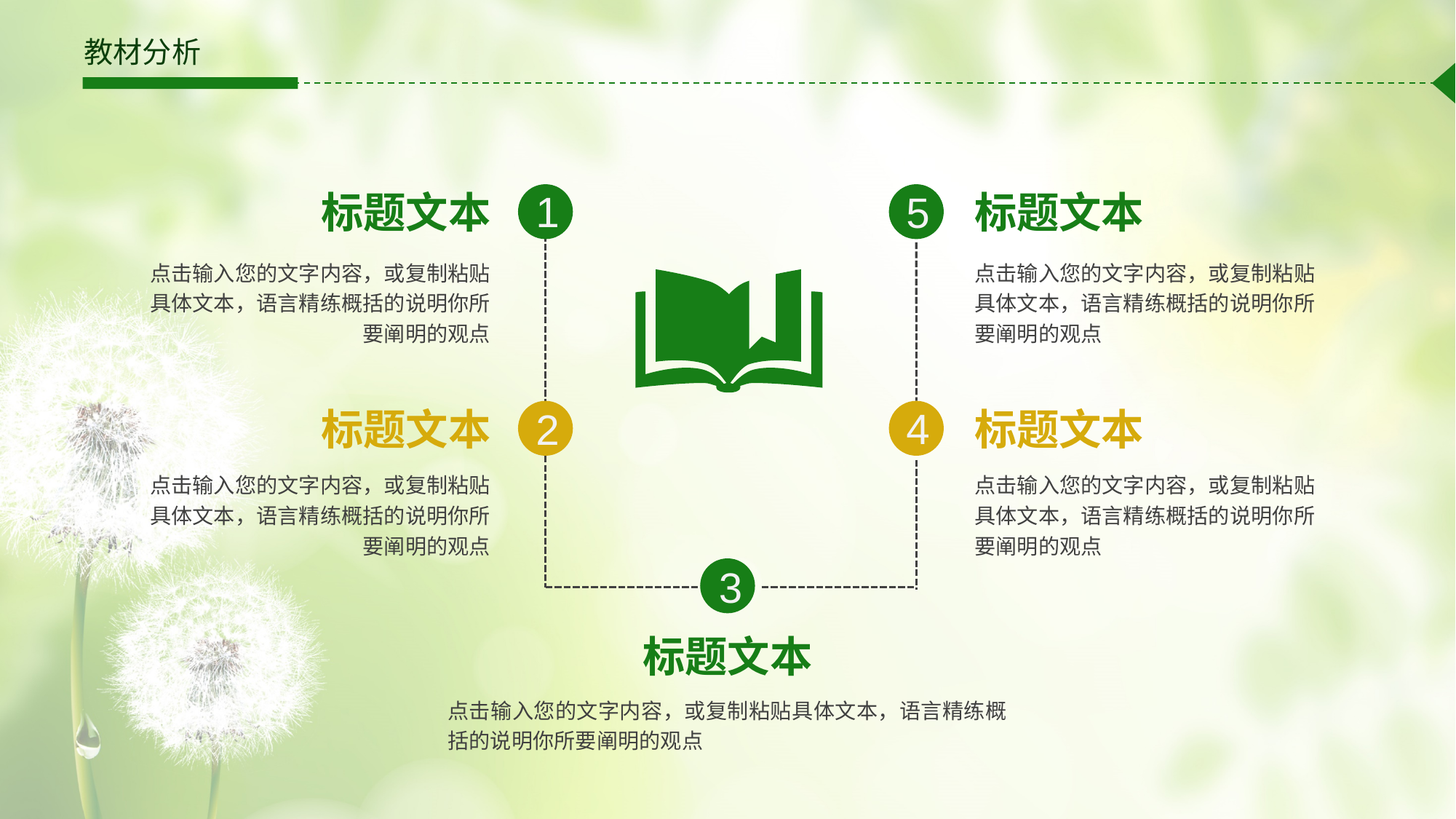

# 教材分析

1

5
标题文本
标题文本
点击输入您的文字内容，或复制粘贴具体文本，语言精练概括的说明你所要阐明的观点
点击输入您的文字内容，或复制粘贴具体文本，语言精练概括的说明你所要阐明的观点

2

4
标题文本
标题文本
点击输入您的文字内容，或复制粘贴具体文本，语言精练概括的说明你所要阐明的观点
点击输入您的文字内容，或复制粘贴具体文本，语言精练概括的说明你所要阐明的观点

3
标题文本
点击输入您的文字内容，或复制粘贴具体文本，语言精练概括的说明你所要阐明的观点